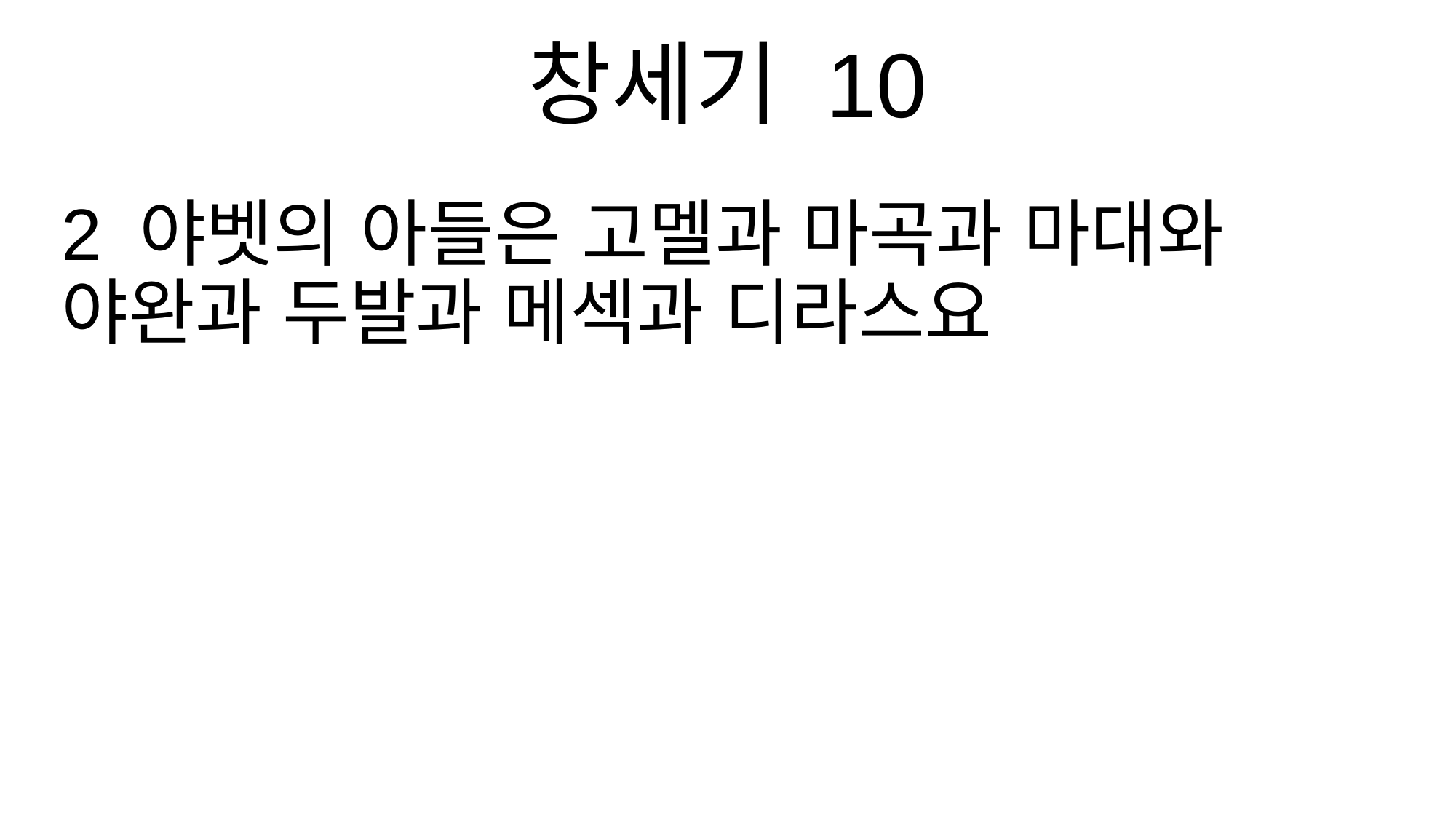

창세기 10
2 야벳의 아들은 고멜과 마곡과 마대와 야완과 두발과 메섹과 디라스요